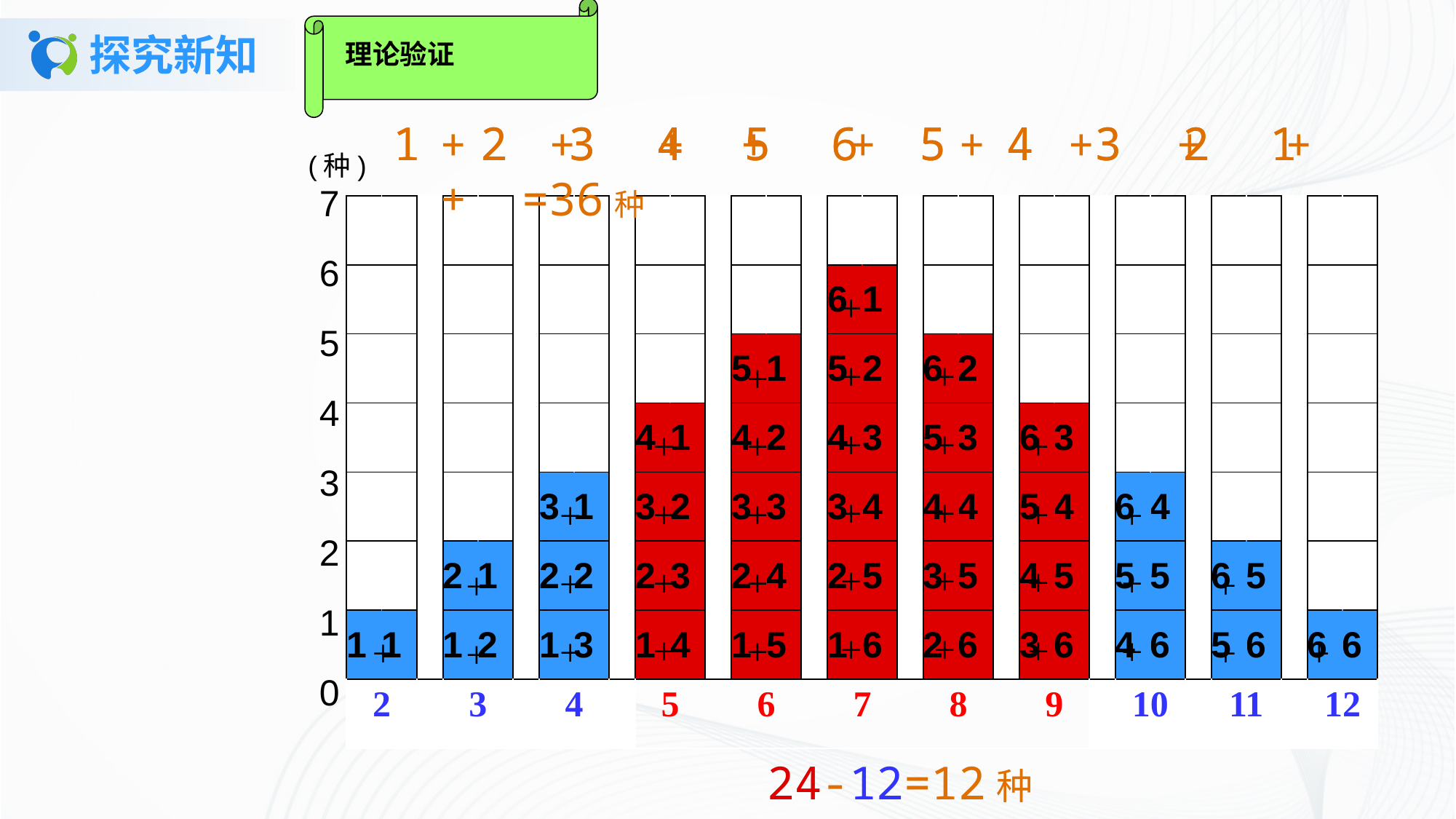

# 探究新知
理论验证
1
1
2
3
4
5
6
5
4
3
2
1
2
3
4
5
6
5
4
3
2
1
+   +   +  +   +   +   +   +   +  +  =36种
(种)
7
6
5
4
3
2
1
0
|  |  |  |  |  |  |  |  |  |  |  |  |  |  |  |  |  |  |  |  |  |  |  |  |  |  |  |  |  |  |  |  |
| --- | --- | --- | --- | --- | --- | --- | --- | --- | --- | --- | --- | --- | --- | --- | --- | --- | --- | --- | --- | --- | --- | --- | --- | --- | --- | --- | --- | --- | --- | --- | --- |
|  |  |  |  |  |  |  |  |  |  |  |  |  |  |  | 6 | 1 |  |  |  |  |  |  |  |  |  |  |  |  |  |  |  |
|  |  |  |  |  |  |  |  |  |  |  |  | 5 | 1 |  | 5 | 2 |  | 6 | 2 |  |  |  |  |  |  |  |  |  |  |  |  |
|  |  |  |  |  |  |  |  |  | 4 | 1 |  | 4 | 2 |  | 4 | 3 |  | 5 | 3 |  | 6 | 3 |  |  |  |  |  |  |  |  |  |
|  |  |  |  |  |  | 3 | 1 |  | 3 | 2 |  | 3 | 3 |  | 3 | 4 |  | 4 | 4 |  | 5 | 4 |  | 6 | 4 |  |  |  |  |  |  |
|  |  |  | 2 | 1 |  | 2 | 2 |  | 2 | 3 |  | 2 | 4 |  | 2 | 5 |  | 3 | 5 |  | 4 | 5 |  | 5 | 5 |  | 6 | 5 |  |  |  |
| 1 | 1 |  | 1 | 2 |  | 1 | 3 |  | 1 | 4 |  | 1 | 5 |  | 1 | 6 |  | 2 | 6 |  | 3 | 6 |  | 4 | 6 |  | 5 | 6 |  | 6 | 6 |
| 2 |  |  | 3 |  |  | 4 |  |  | 5 |  |  | 6 |  |  | 7 |  |  | 8 |  |  | 9 |  |  | 10 |  |  | 11 |  |  | 12 |  |
+
+
+
+
+
+

+
+
+
+
+

+
+
+
+
+
+
+
+
+

+
+
+
+

+
+
+

+
+
+

+
+

+
+
+

+

24-12=12种